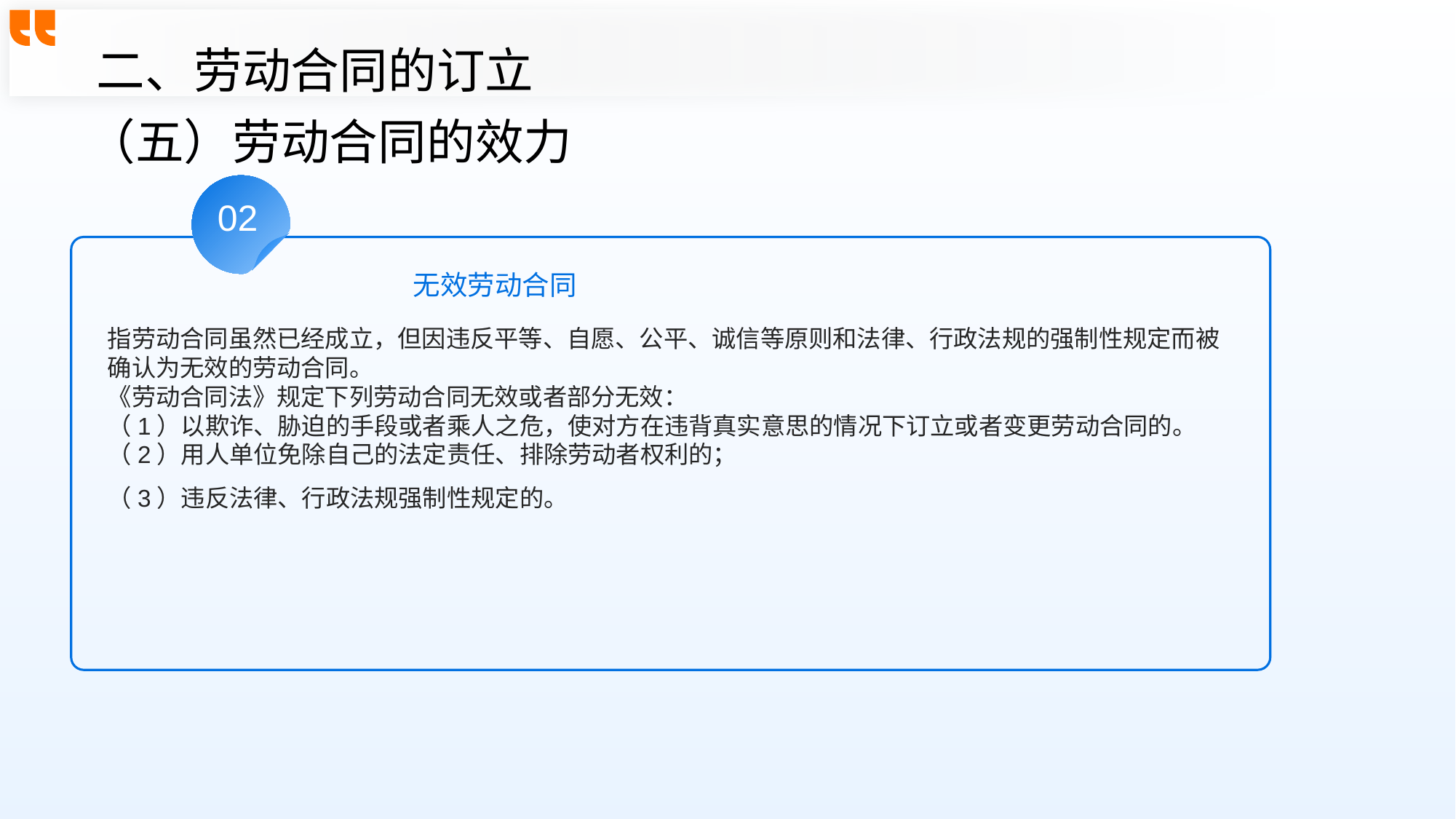

二、劳动合同的订立
（五）劳动合同的效力

02

无效劳动合同
指劳动合同虽然已经成立，但因违反平等、自愿、公平、诚信等原则和法律、行政法规的强制性规定而被确认为无效的劳动合同。
《劳动合同法》规定下列劳动合同无效或者部分无效：
（1）以欺诈、胁迫的手段或者乘人之危，使对方在违背真实意思的情况下订立或者变更劳动合同的。
（2）用人单位免除自己的法定责任、排除劳动者权利的；
（3）违反法律、行政法规强制性规定的。